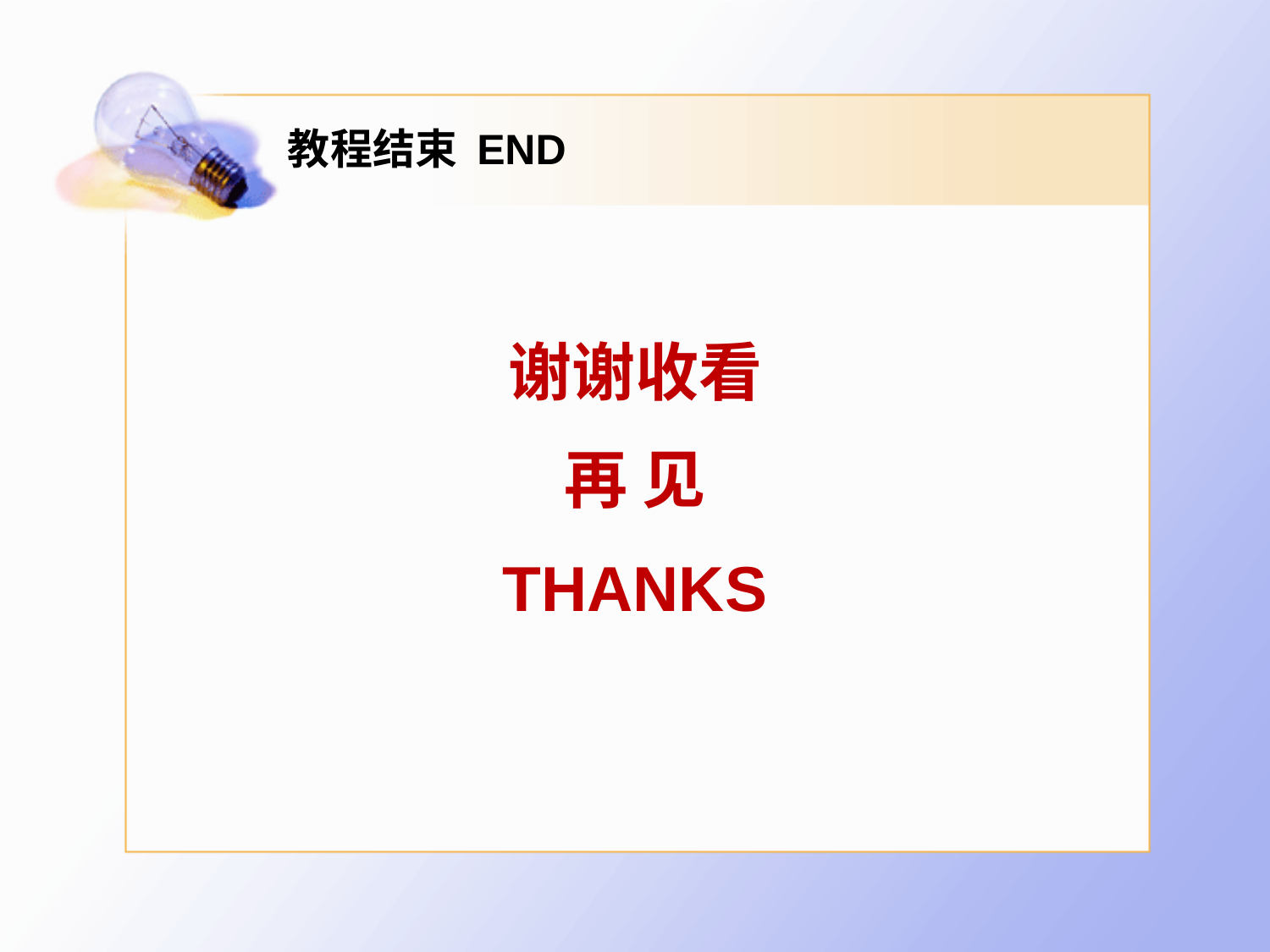

# 教程结束 END

谢谢收看
再 见
THANKS